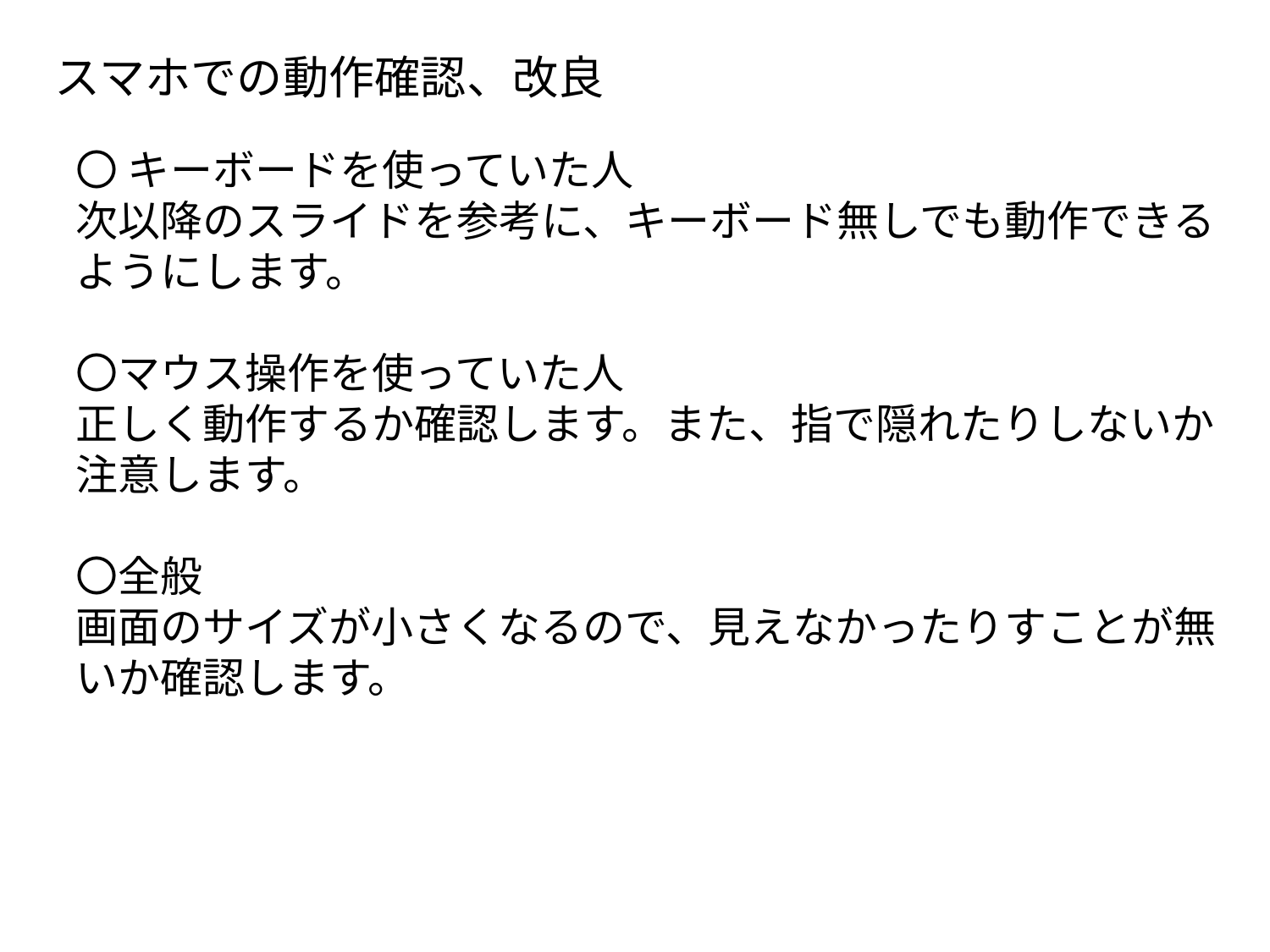

スマホでの動作確認、改良
〇 キーボードを使っていた人
次以降のスライドを参考に、キーボード無しでも動作できるようにします。

〇マウス操作を使っていた人
正しく動作するか確認します。また、指で隠れたりしないか注意します。

〇全般
画面のサイズが小さくなるので、見えなかったりすことが無いか確認します。